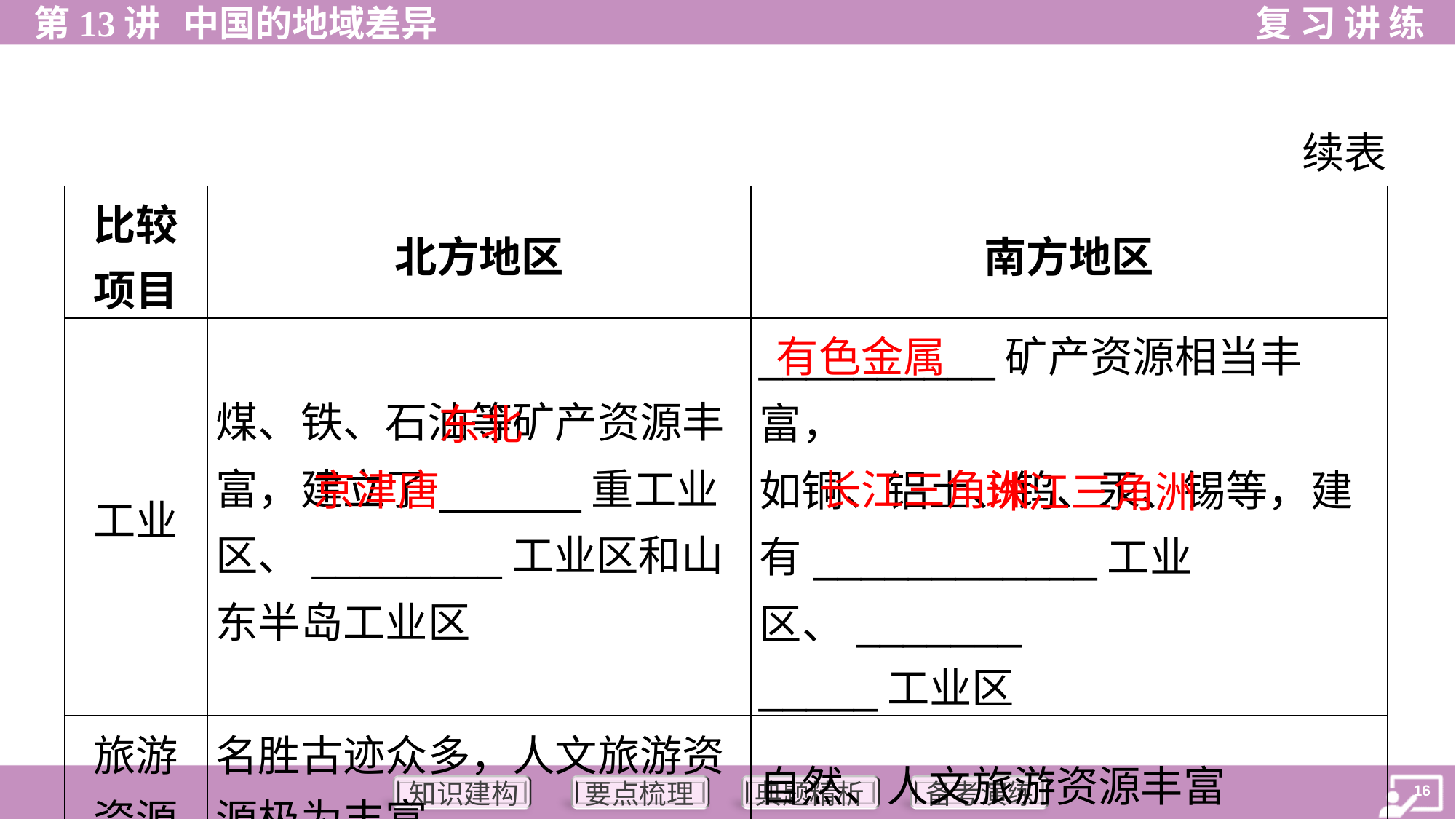

续表
| 比较 项目 | 北方地区 | 南方地区 |
| --- | --- | --- |
| 工业 | 煤、铁、石油等矿产资源丰富，建立了\_\_\_\_\_\_重工业区、\_\_\_\_\_\_\_\_工业区和山东半岛工业区 | \_\_\_\_\_\_\_\_\_\_矿产资源相当丰富， 如铜、铝土、钨、汞、锡等，建 有\_\_\_\_\_\_\_\_\_\_\_\_工业区、\_\_\_\_\_\_\_ \_\_\_\_\_工业区 |
| 旅游 资源 | 名胜古迹众多，人文旅游资 源极为丰富 | 自然、人文旅游资源丰富 |
有色金属
东北
京津唐
                       珠江三角洲
长江三角洲